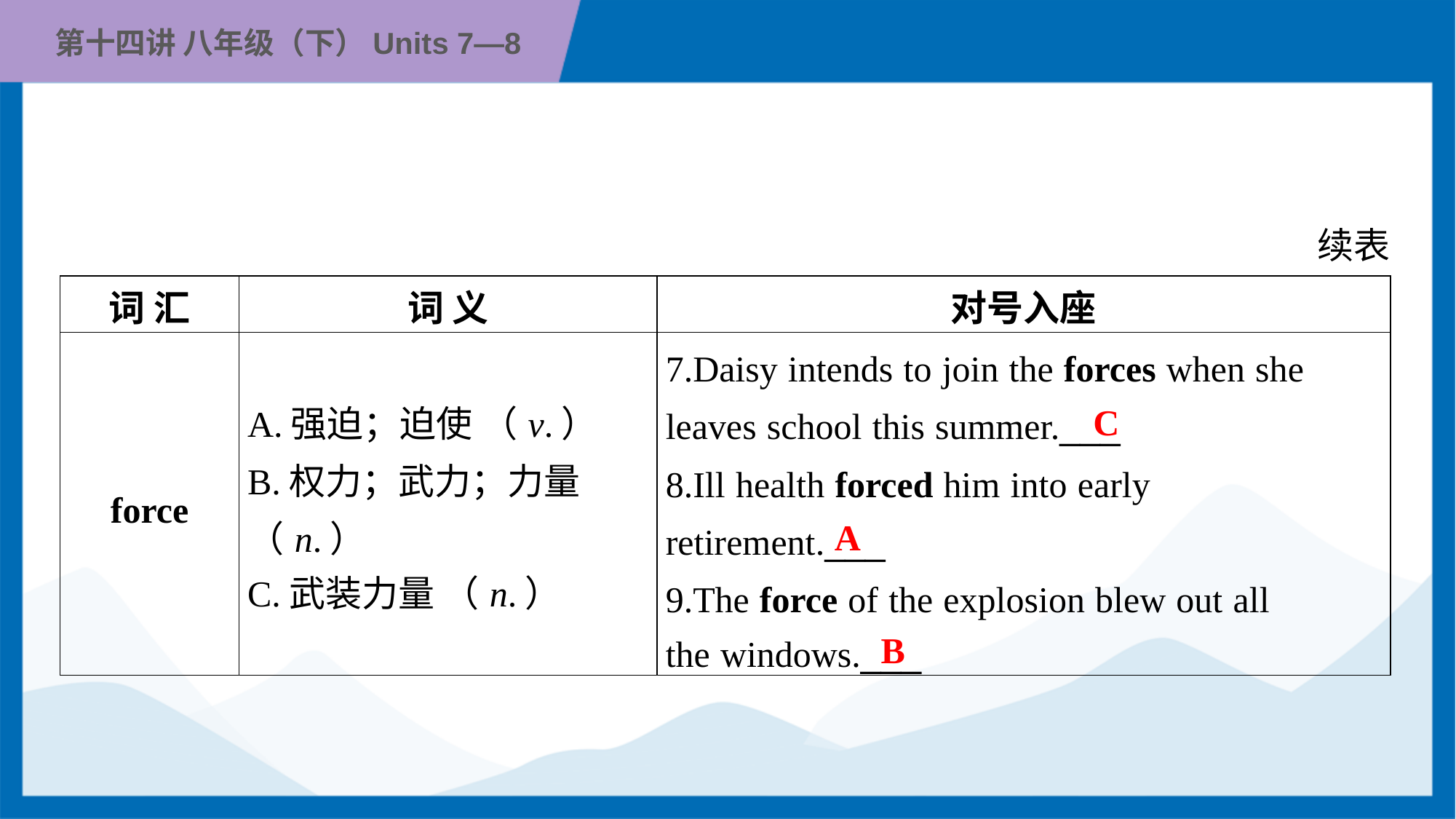

续表
| 词 汇 | 词 义 | 对号入座 |
| --- | --- | --- |
| force | A.强迫；迫使 （v.） B.权力；武力；力量 （n.） C.武装力量 （n.） | 7.Daisy intends to join the forces when she leaves school this summer.\_\_\_ 8.Ill health forced him into early retirement.\_\_\_ 9.The force of the explosion blew out all the windows.\_\_\_ |
C
A
B